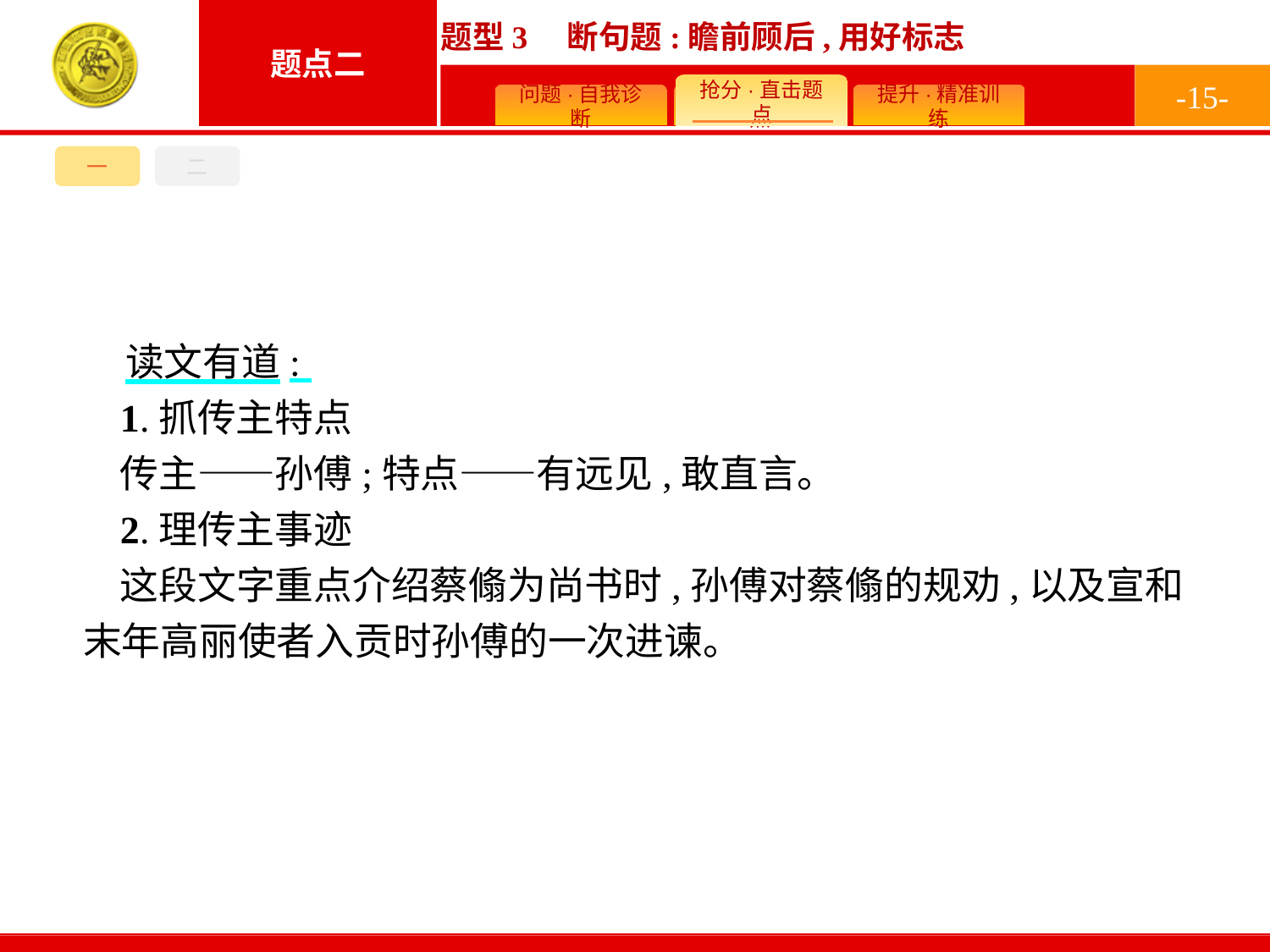

-15-
一
二
读文有道:
1.抓传主特点
传主——孙傅;特点——有远见,敢直言。
2.理传主事迹
这段文字重点介绍蔡翛为尚书时,孙傅对蔡翛的规劝,以及宣和末年高丽使者入贡时孙傅的一次进谏。